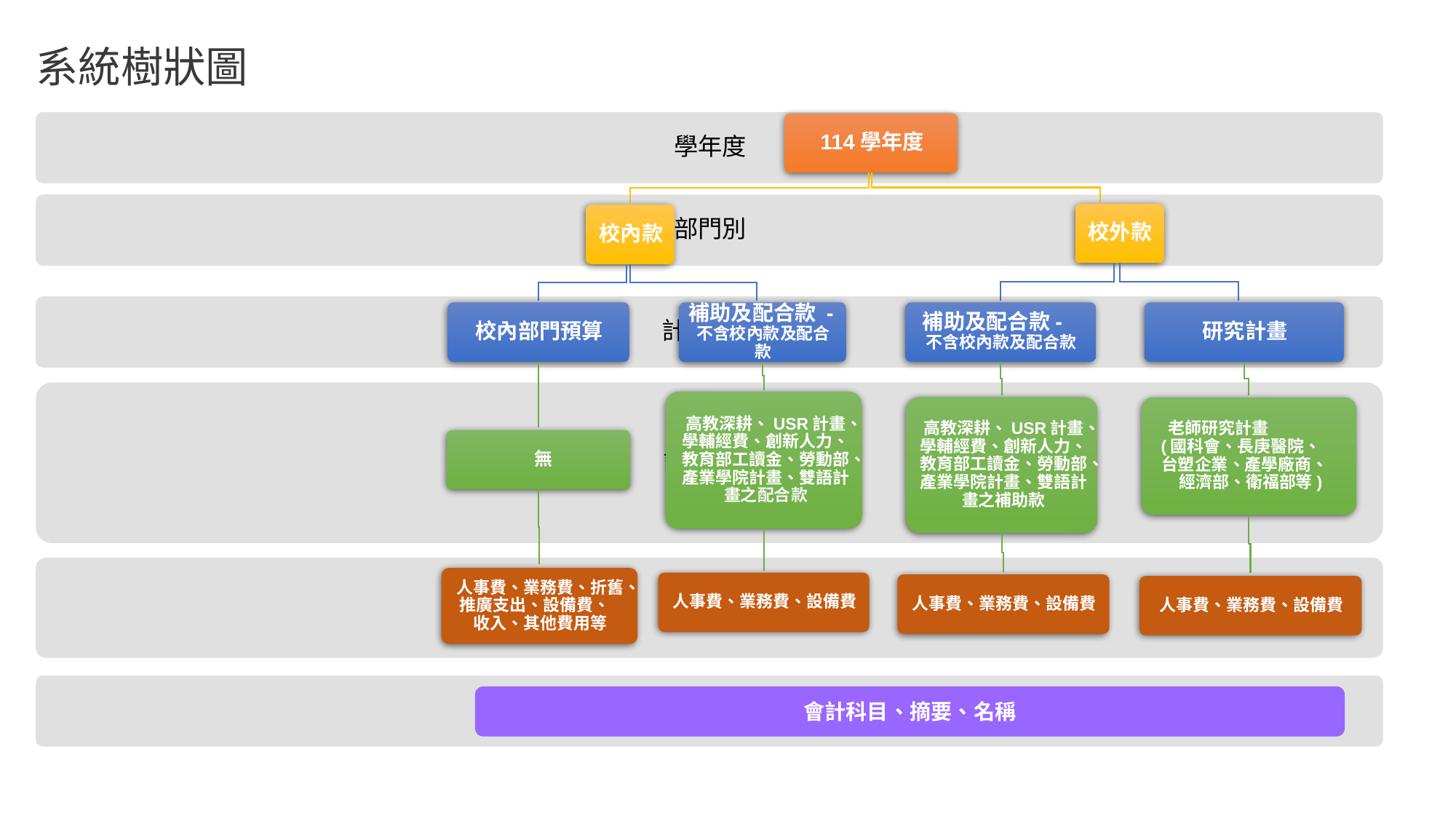

系統樹狀圖
經費明細
經費大項
計畫分類
計畫選擇
部門別
學年度
114學年度
校內款
校內部門預算
 無
人事費、業務費、折舊、推廣支出、設備費、    收入、其他費用等
補助及配合款 -不含校內款及配合款
高教深耕、USR計畫、學輔經費、創新人力、教育部工讀金、勞動部、產業學院計畫、雙語計畫之配合款
人事費、業務費、設備費
校外款
補助及配合款-    不含校內款及配合款
高教深耕、USR計畫、學輔經費、創新人力、教育部工讀金、勞動部、產業學院計畫、雙語計畫之補助款
人事費、業務費、設備費
研究計畫
老師研究計畫                  (國科會、長庚醫院、      台塑企業、產學廠商、    經濟部、衛福部等)
人事費、業務費、設備費
會計科目、摘要、名稱